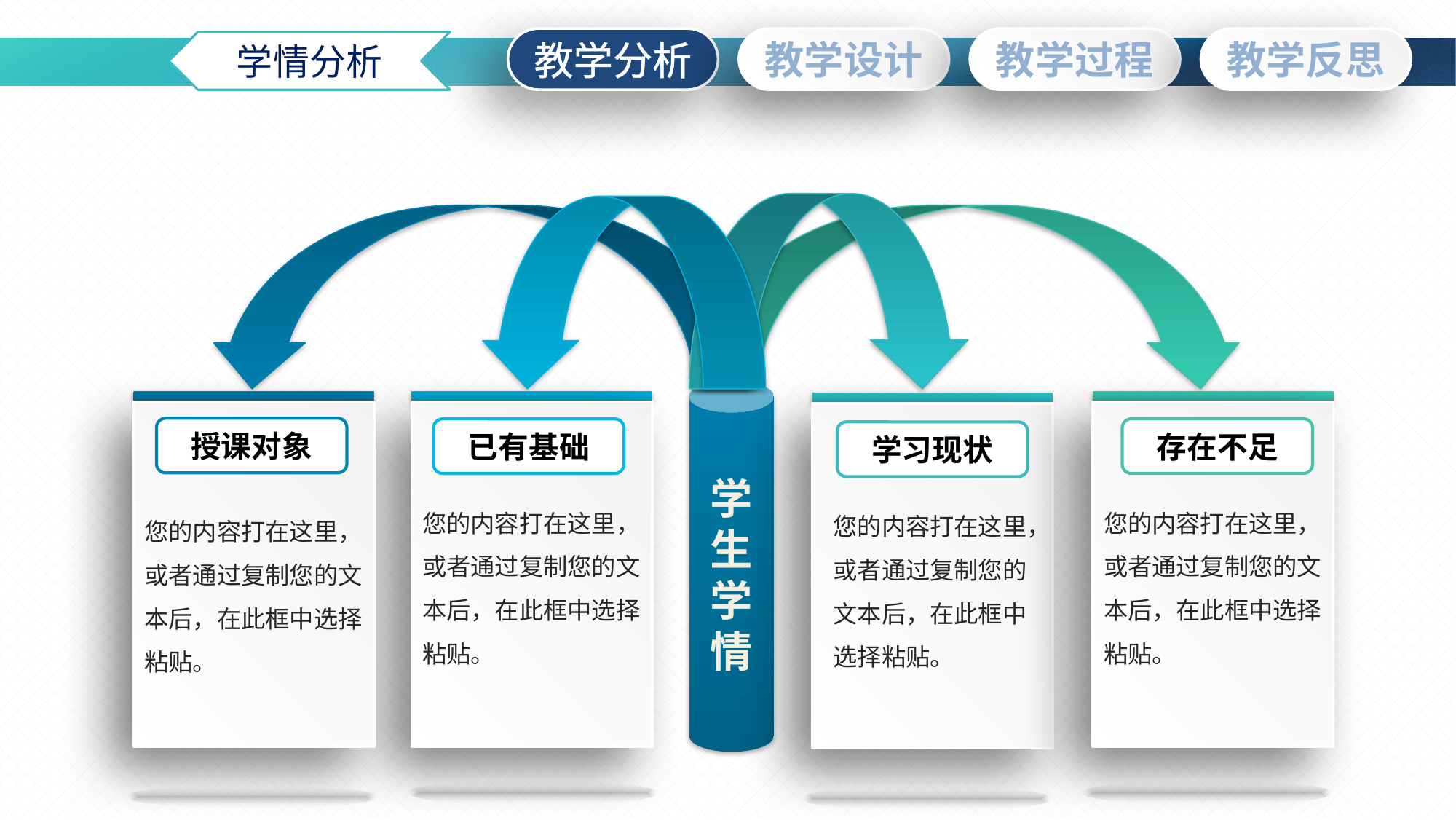

学情分析

学生学情

授课对象
您的内容打在这里，或者通过复制您的文本后，在此框中选择粘贴。

已有基础
您的内容打在这里，或者通过复制您的文本后，在此框中选择粘贴。

存在不足
您的内容打在这里，或者通过复制您的文本后，在此框中选择粘贴。

学习现状
您的内容打在这里，或者通过复制您的文本后，在此框中选择粘贴。